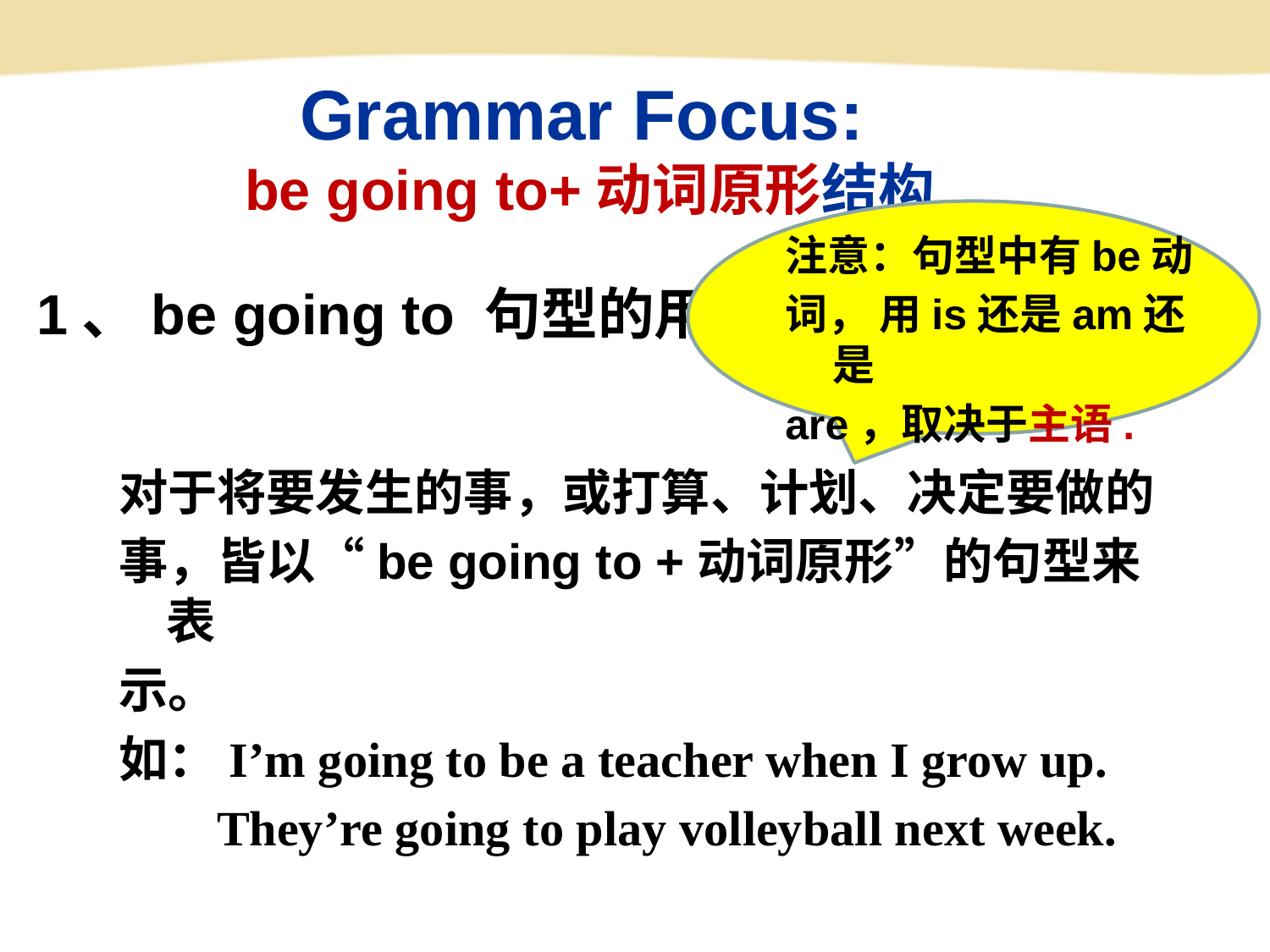

Grammar Focus:
 be going to+动词原形结构

注意：句型中有be动
词， 用is还是am还是
are，取决于主语.

# 1、be going to 句型的用法
对于将要发生的事，或打算、计划、决定要做的
事，皆以“be going to +动词原形”的句型来表
示。
如：I’m going to be a teacher when I grow up.
        They’re going to play volleyball next week.